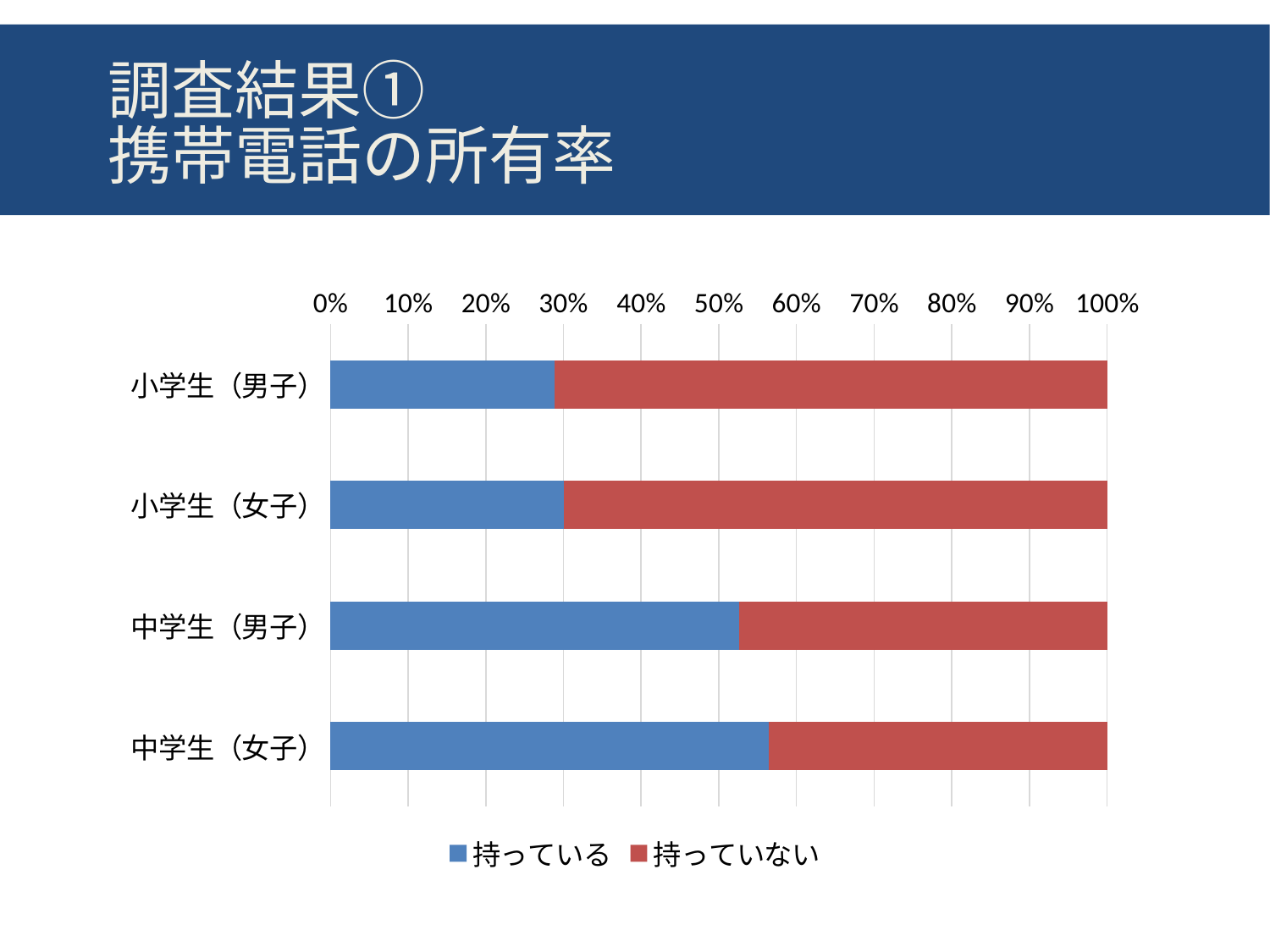

# 調査結果① 携帯電話の所有率

### Chart

| Category | 持っている | 持っていない |
|---|---|---|
| 小学生（男子） | 0.288 | 0.712 |
| 小学生（女子） | 0.301 | 0.699 |
| 中学生（男子） | 0.526 | 0.474 |
| 中学生（女子） | 0.564 | 0.436 |